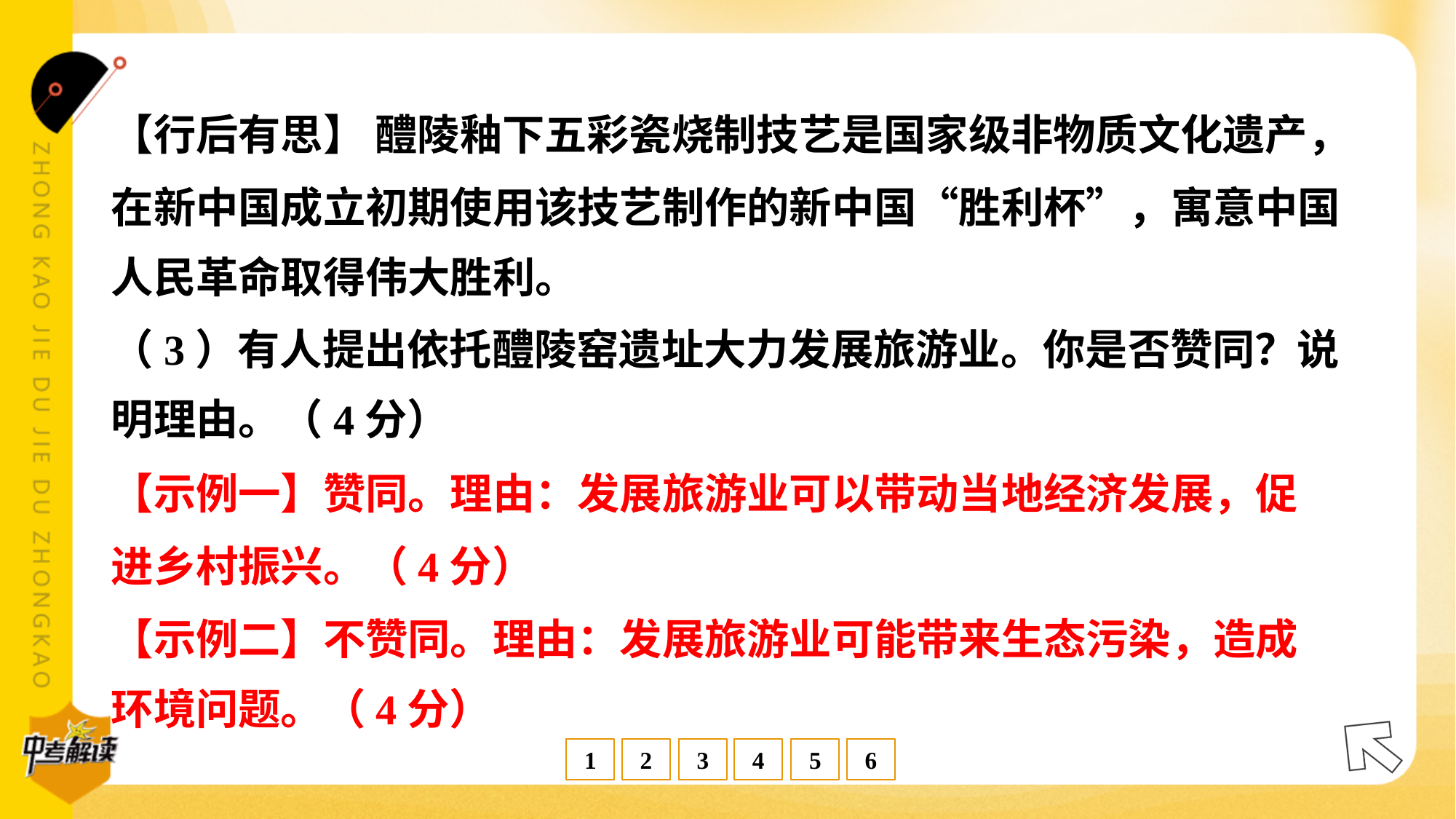

【行后有思】 醴陵釉下五彩瓷烧制技艺是国家级非物质文化遗产，
在新中国成立初期使用该技艺制作的新中国“胜利杯”，寓意中国
人民革命取得伟大胜利。
（3）有人提出依托醴陵窑遗址大力发展旅游业。你是否赞同？说
明理由。（4分）
【示例一】赞同。理由：发展旅游业可以带动当地经济发展，促
进乡村振兴。（4分）
【示例二】不赞同。理由：发展旅游业可能带来生态污染，造成
环境问题。（4分）